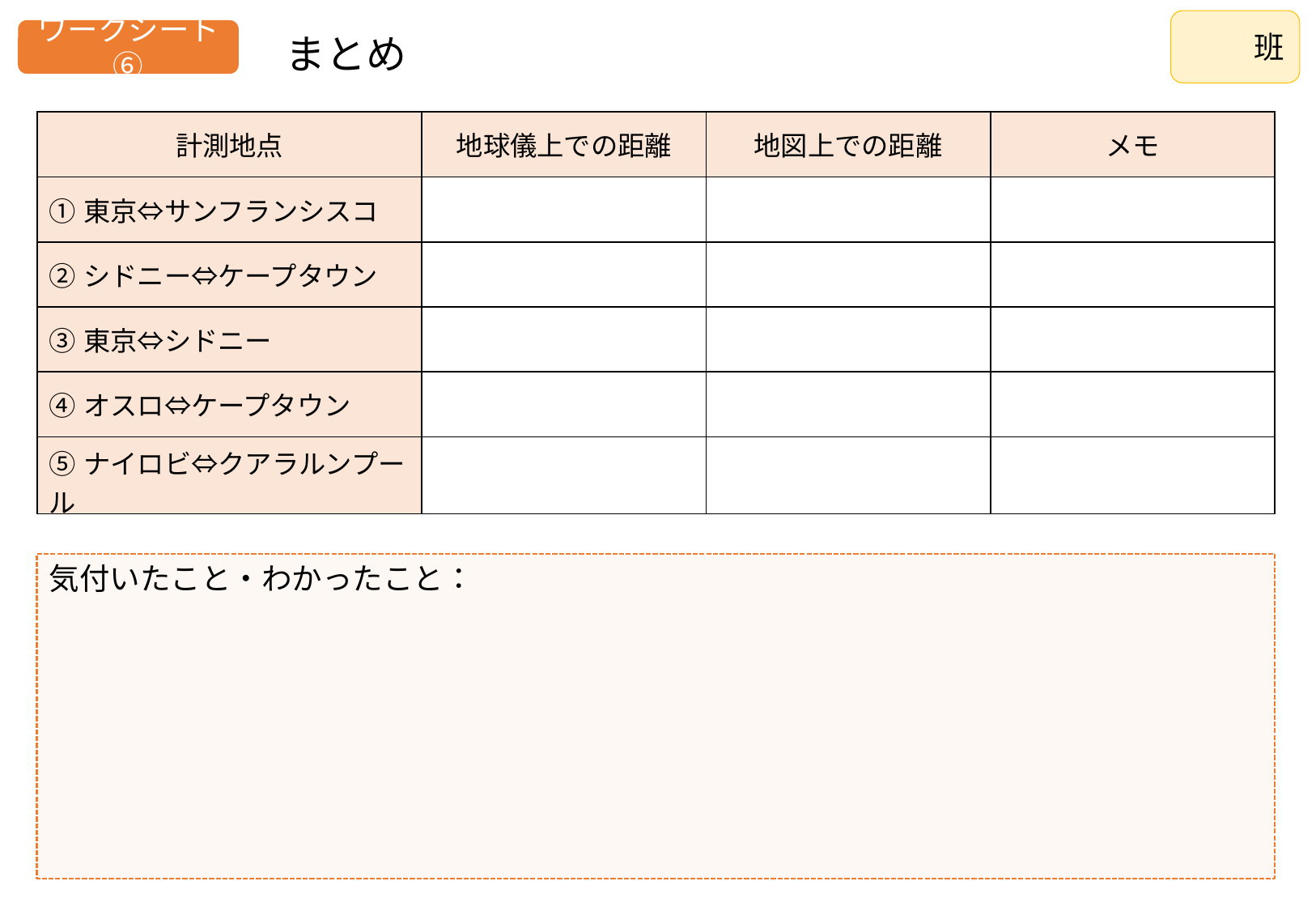

班
ワークシート⑥
まとめ
| 計測地点 | 地球儀上での距離 | 地図上での距離 | メモ |
| --- | --- | --- | --- |
| ①東京⇔サンフランシスコ |  |  |  |
| ②シドニー⇔ケープタウン |  |  |  |
| ③東京⇔シドニー |  |  |  |
| ④オスロ⇔ケープタウン |  |  |  |
| ⑤ナイロビ⇔クアラルンプール |  |  |  |
気付いたこと・わかったこと：